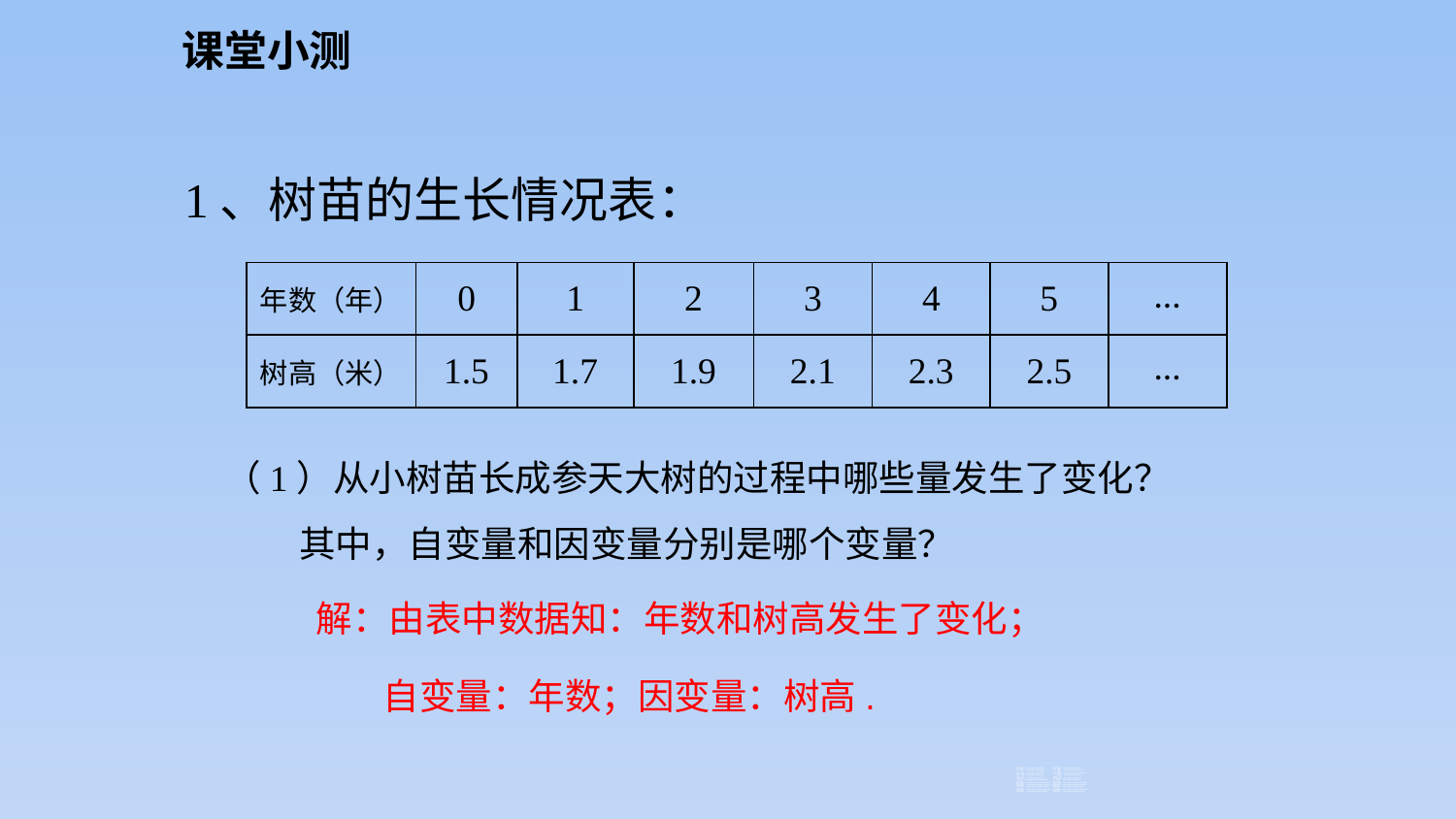

课堂小测
1、树苗的生长情况表：
| 年数（年） | 0 | 1 | 2 | 3 | 4 | 5 | ... |
| --- | --- | --- | --- | --- | --- | --- | --- |
| 树高（米） | 1.5 | 1.7 | 1.9 | 2.1 | 2.3 | 2.5 | ... |
（1）从小树苗长成参天大树的过程中哪些量发生了变化？
        其中，自变量和因变量分别是哪个变量？
 解：由表中数据知：年数和树高发生了变化；
自变量：年数；因变量：树高.